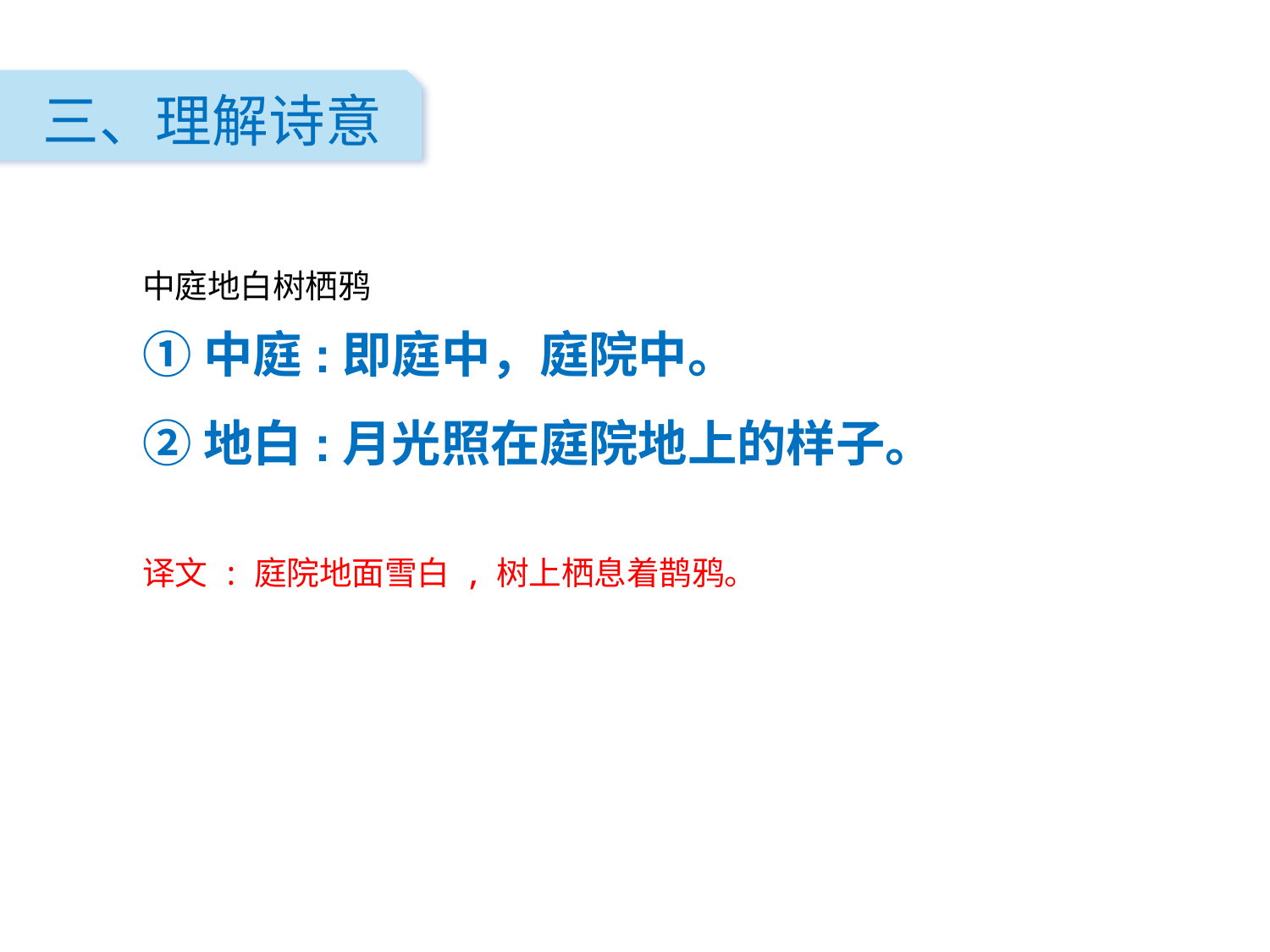

三、理解诗意
中庭地白树栖鸦
①中庭:即庭中，庭院中。
②地白:月光照在庭院地上的样子。
译文:庭院地面雪白,树上栖息着鹊鸦。